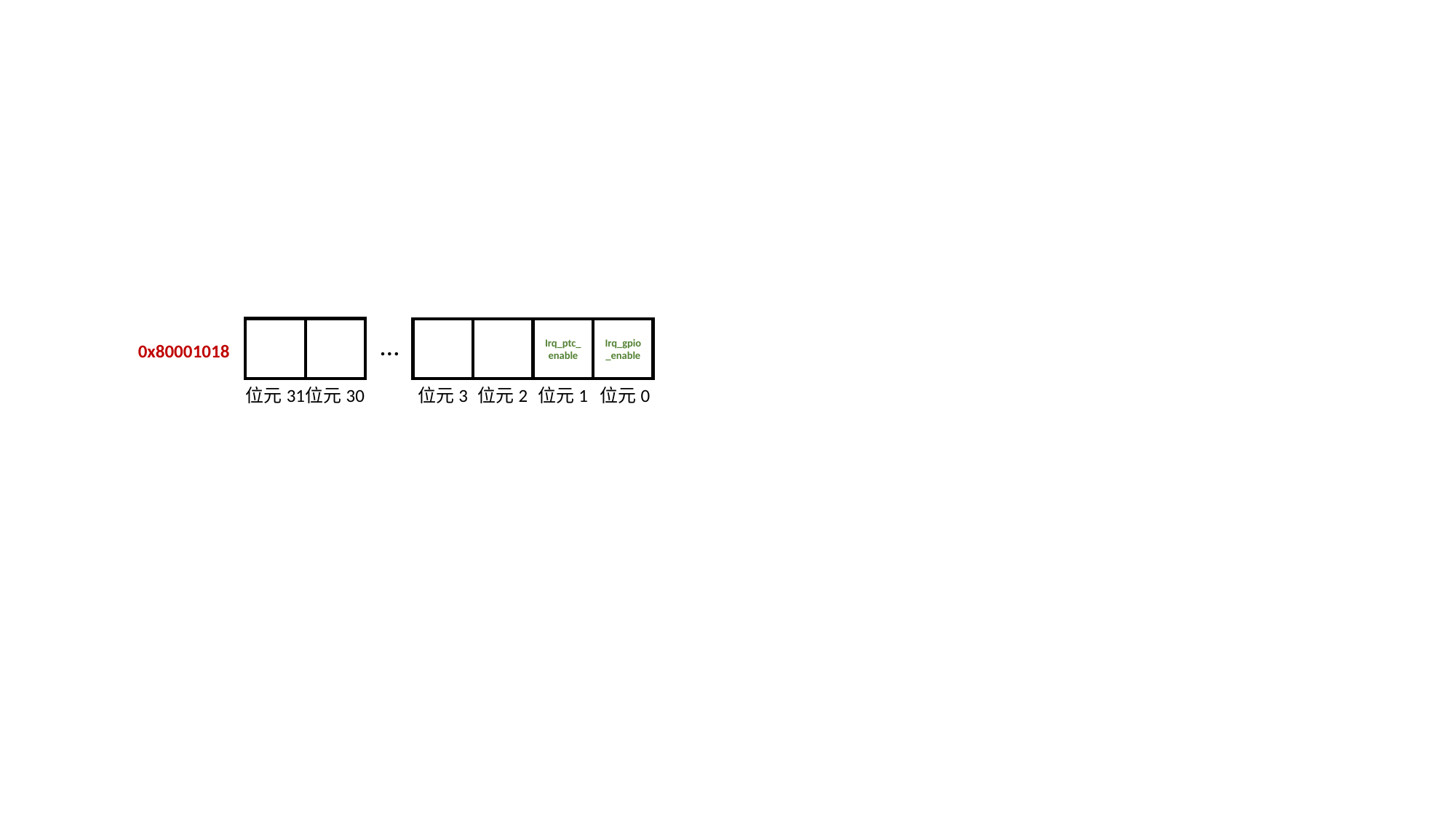

Irq_ptc_enable
Irq_gpio_enable
…
0x80001018
位元31
位元3
位元2
位元30
位元1
位元0